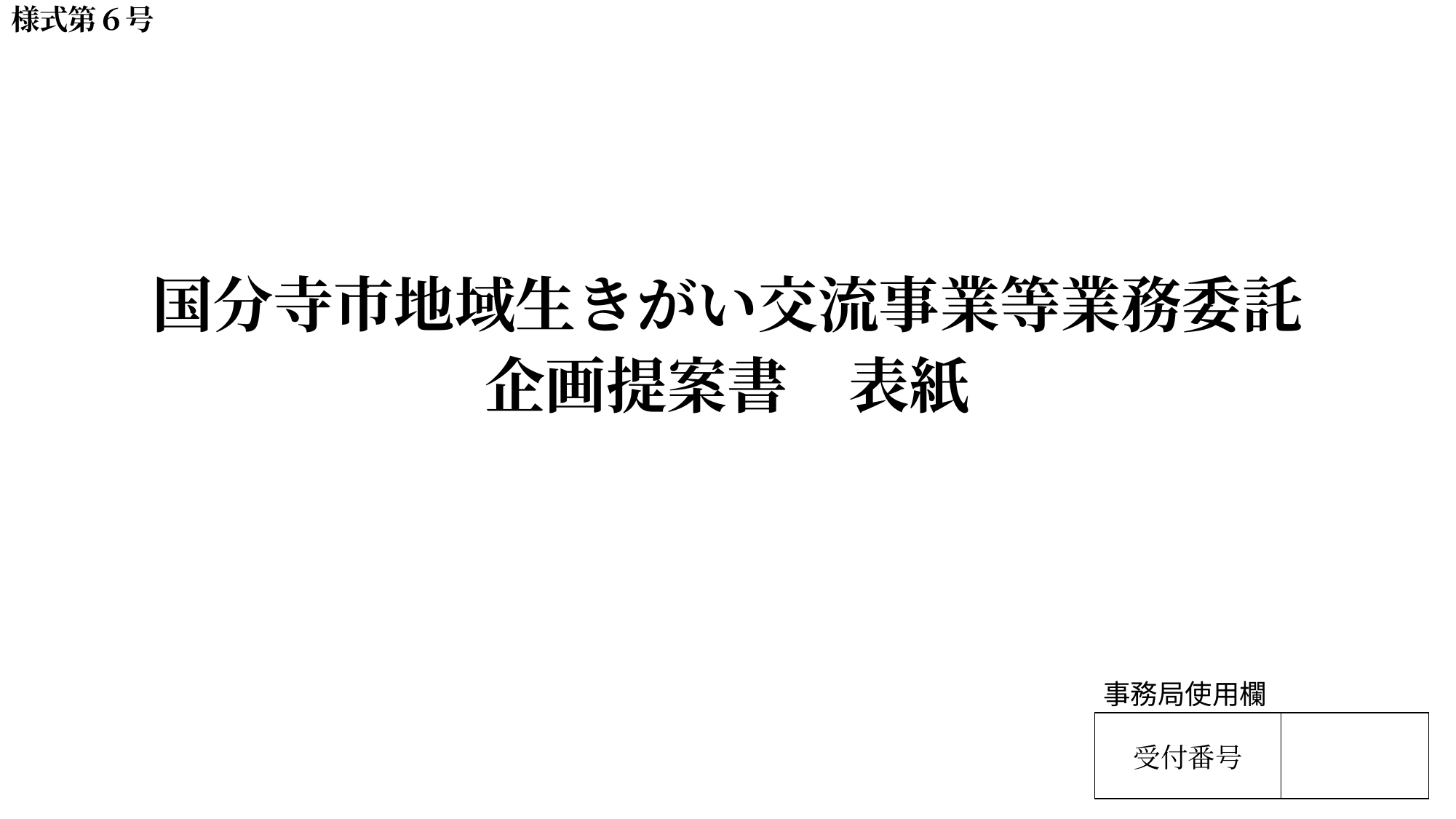

様式第６号

国分寺市地域生きがい交流事業等業務委託
企画提案書　表紙

事務局使用欄
| 受付番号 |  |
| --- | --- |